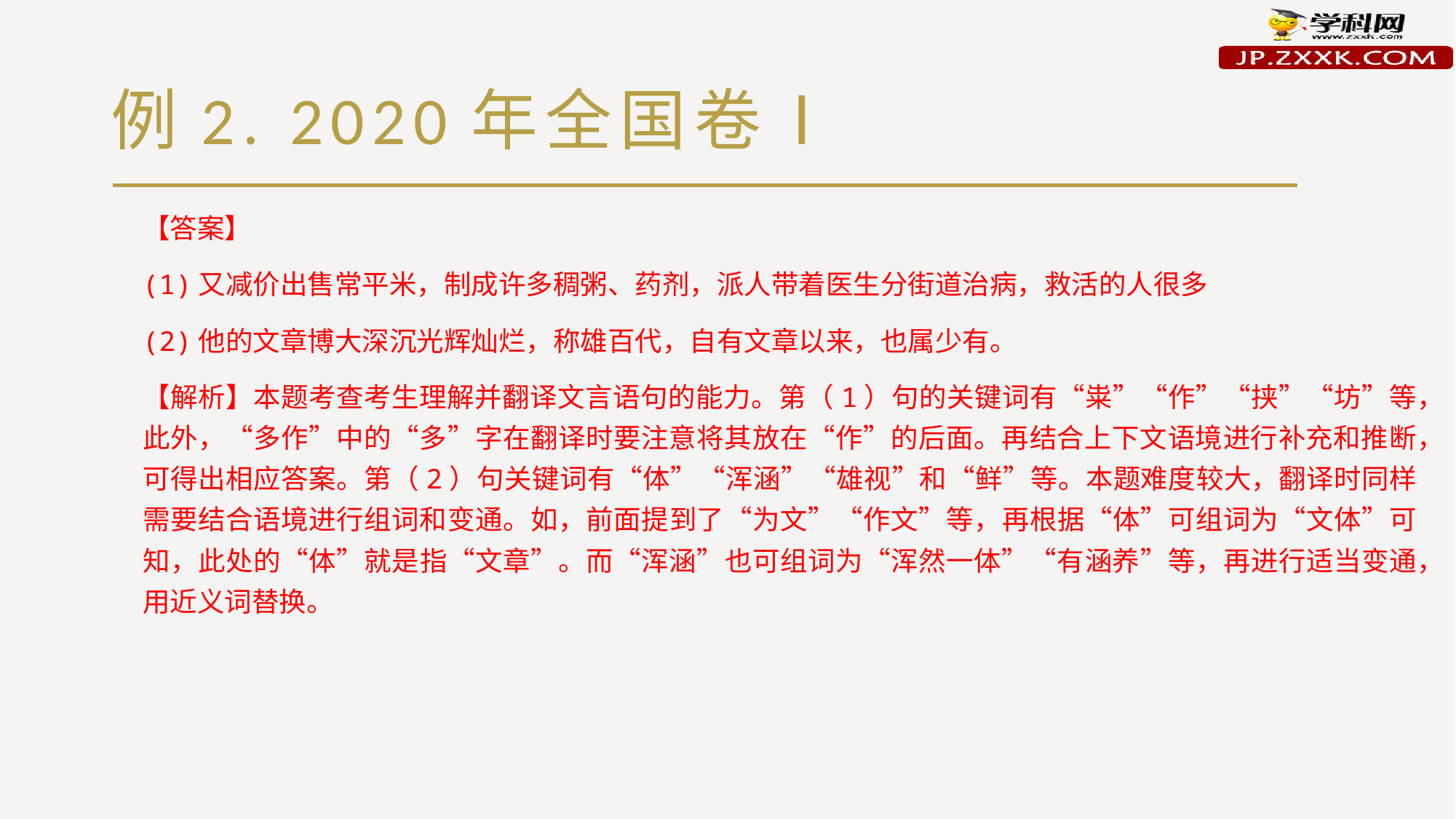

# 例2. 2020年全国卷Ⅰ
【答案】
(1)又减价出售常平米，制成许多稠粥、药剂，派人带着医生分街道治病，救活的人很多
(2)他的文章博大深沉光辉灿烂，称雄百代，自有文章以来，也属少有。
【解析】本题考查考生理解并翻译文言语句的能力。第（1）句的关键词有“粜”“作”“挟”“坊”等，此外，“多作”中的“多”字在翻译时要注意将其放在“作”的后面。再结合上下文语境进行补充和推断，可得出相应答案。第（2）句关键词有“体”“浑涵”“雄视”和“鲜”等。本题难度较大，翻译时同样需要结合语境进行组词和变通。如，前面提到了“为文”“作文”等，再根据“体”可组词为“文体”可知，此处的“体”就是指“文章”。而“浑涵”也可组词为“浑然一体”“有涵养”等，再进行适当变通，用近义词替换。